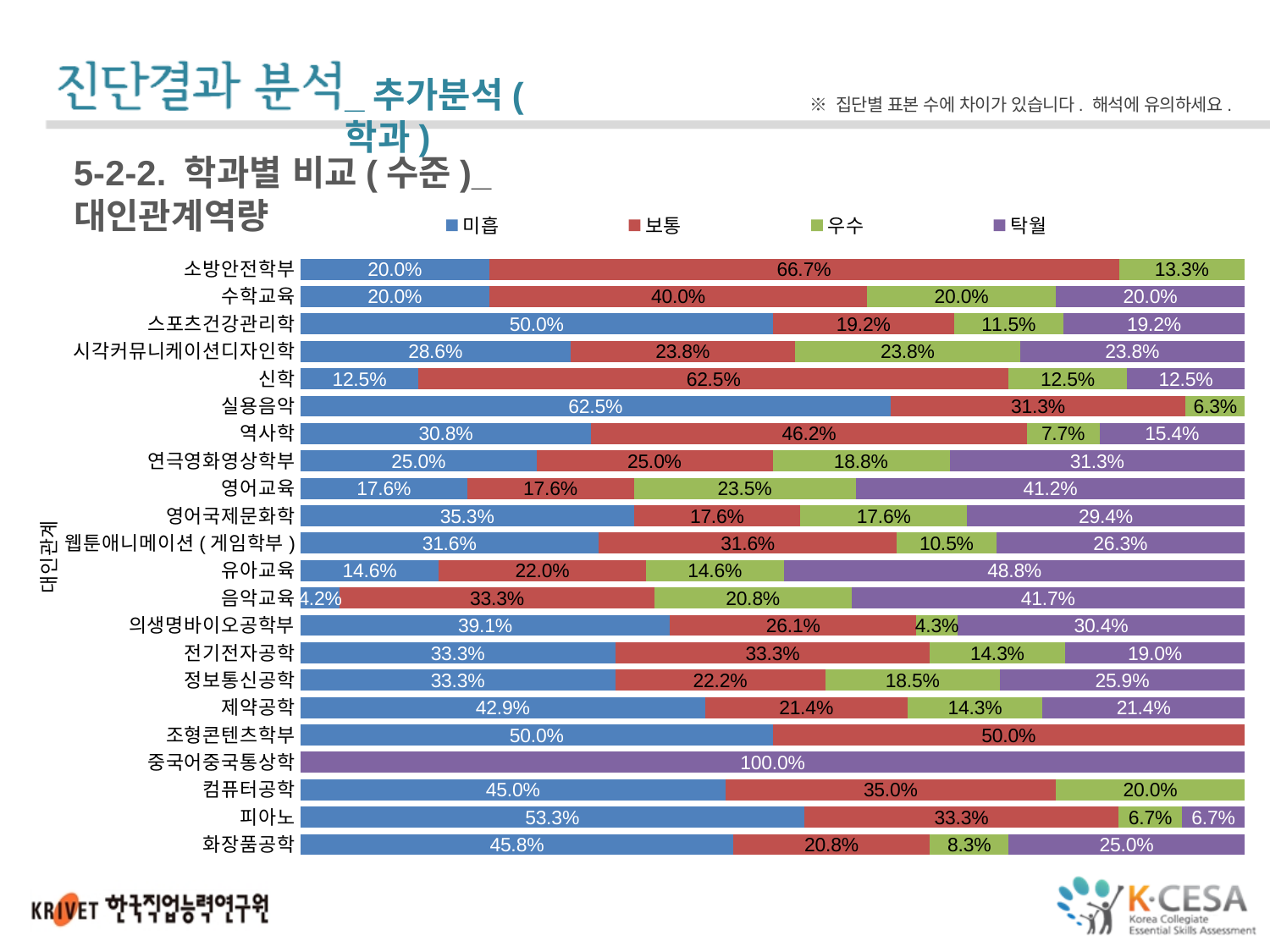

_추가분석(학과)
※ 집단별 표본 수에 차이가 있습니다. 해석에 유의하세요.
5-2-2. 학과별 비교(수준)_대인관계역량

### Chart

| Category | 미흡 | 보통 | 우수 | 탁월 |
|---|---|---|---|---|
| 소방안전학부 | 0.2 | 0.6666666666666665 | 0.13333333333333333 | None |
| 수학교육 | 0.2 | 0.4 | 0.2 | 0.2 |
| 스포츠건강관리학 | 0.5 | 0.19230769230769235 | 0.11538461538461538 | 0.19230769230769235 |
| 시각커뮤니케이션디자인학 | 0.2857142857142857 | 0.23809523809523805 | 0.23809523809523805 | 0.23809523809523805 |
| 신학 | 0.125 | 0.625 | 0.125 | 0.125 |
| 실용음악 | 0.625 | 0.3125 | 0.0625 | None |
| 역사학 | 0.3076923076923077 | 0.4615384615384615 | 0.07692307692307693 | 0.15384615384615385 |
| 연극영화영상학부 | 0.25 | 0.25 | 0.1875 | 0.3125 |
| 영어교육 | 0.17647058823529413 | 0.17647058823529413 | 0.2352941176470588 | 0.4117647058823529 |
| 영어국제문화학 | 0.35294117647058826 | 0.17647058823529413 | 0.17647058823529413 | 0.29411764705882354 |
| 웹툰애니메이션(게임학부) | 0.3157894736842105 | 0.3157894736842105 | 0.10526315789473684 | 0.2631578947368421 |
| 유아교육 | 0.14634146341463414 | 0.21951219512195125 | 0.14634146341463414 | 0.4878048780487805 |
| 음악교육 | 0.04166666666666666 | 0.33333333333333326 | 0.20833333333333337 | 0.41666666666666674 |
| 의생명바이오공학부 | 0.391304347826087 | 0.2608695652173913 | 0.043478260869565216 | 0.30434782608695654 |
| 전기전자공학 | 0.33333333333333326 | 0.33333333333333326 | 0.14285714285714285 | 0.19047619047619047 |
| 정보통신공학 | 0.33333333333333326 | 0.2222222222222222 | 0.1851851851851852 | 0.25925925925925924 |
| 제약공학 | 0.42857142857142855 | 0.21428571428571427 | 0.14285714285714285 | 0.21428571428571427 |
| 조형콘텐츠학부 | 0.5 | 0.5 | None | None |
| 중국어중국통상학 | None | None | None | 1.0 |
| 컴퓨터공학 | 0.45 | 0.35 | 0.2 | None |
| 피아노 | 0.5333333333333333 | 0.33333333333333326 | 0.06666666666666667 | 0.06666666666666667 |
| 화장품공학 | 0.45833333333333326 | 0.20833333333333337 | 0.08333333333333331 | 0.25 |